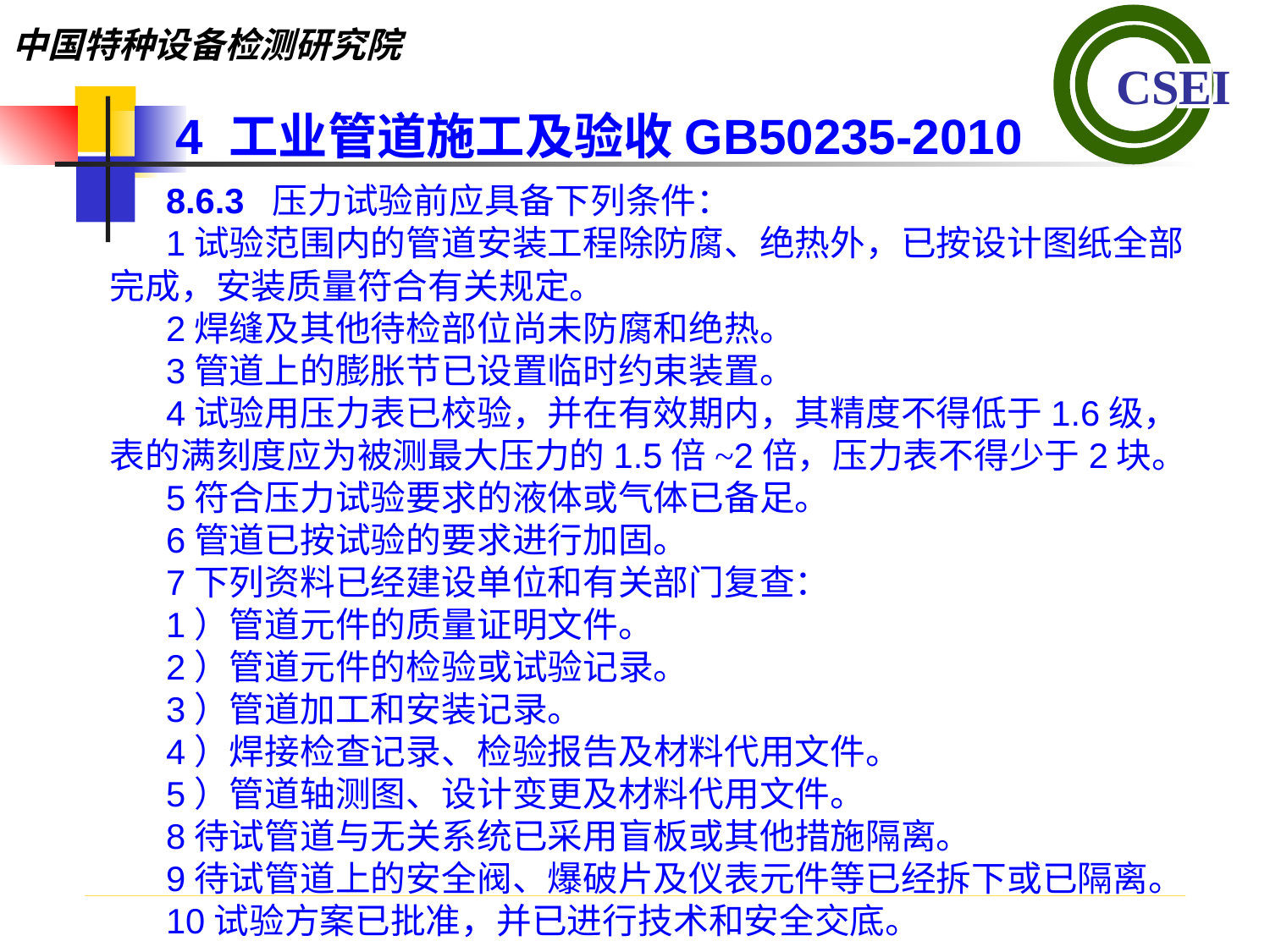

4 工业管道施工及验收GB50235-2010
8.6.3  压力试验前应具备下列条件：
1试验范围内的管道安装工程除防腐、绝热外，已按设计图纸全部完成，安装质量符合有关规定。
2焊缝及其他待检部位尚未防腐和绝热。
3管道上的膨胀节已设置临时约束装置。
4试验用压力表已校验，并在有效期内，其精度不得低于1.6级，表的满刻度应为被测最大压力的1.5倍~2倍，压力表不得少于2块。
5符合压力试验要求的液体或气体已备足。
6管道已按试验的要求进行加固。
7下列资料已经建设单位和有关部门复查：1）管道元件的质量证明文件。2）管道元件的检验或试验记录。3）管道加工和安装记录。4）焊接检查记录、检验报告及材料代用文件。5）管道轴测图、设计变更及材料代用文件。8待试管道与无关系统已采用盲板或其他措施隔离。9待试管道上的安全阀、爆破片及仪表元件等已经拆下或已隔离。10试验方案已批准，并已进行技术和安全交底。